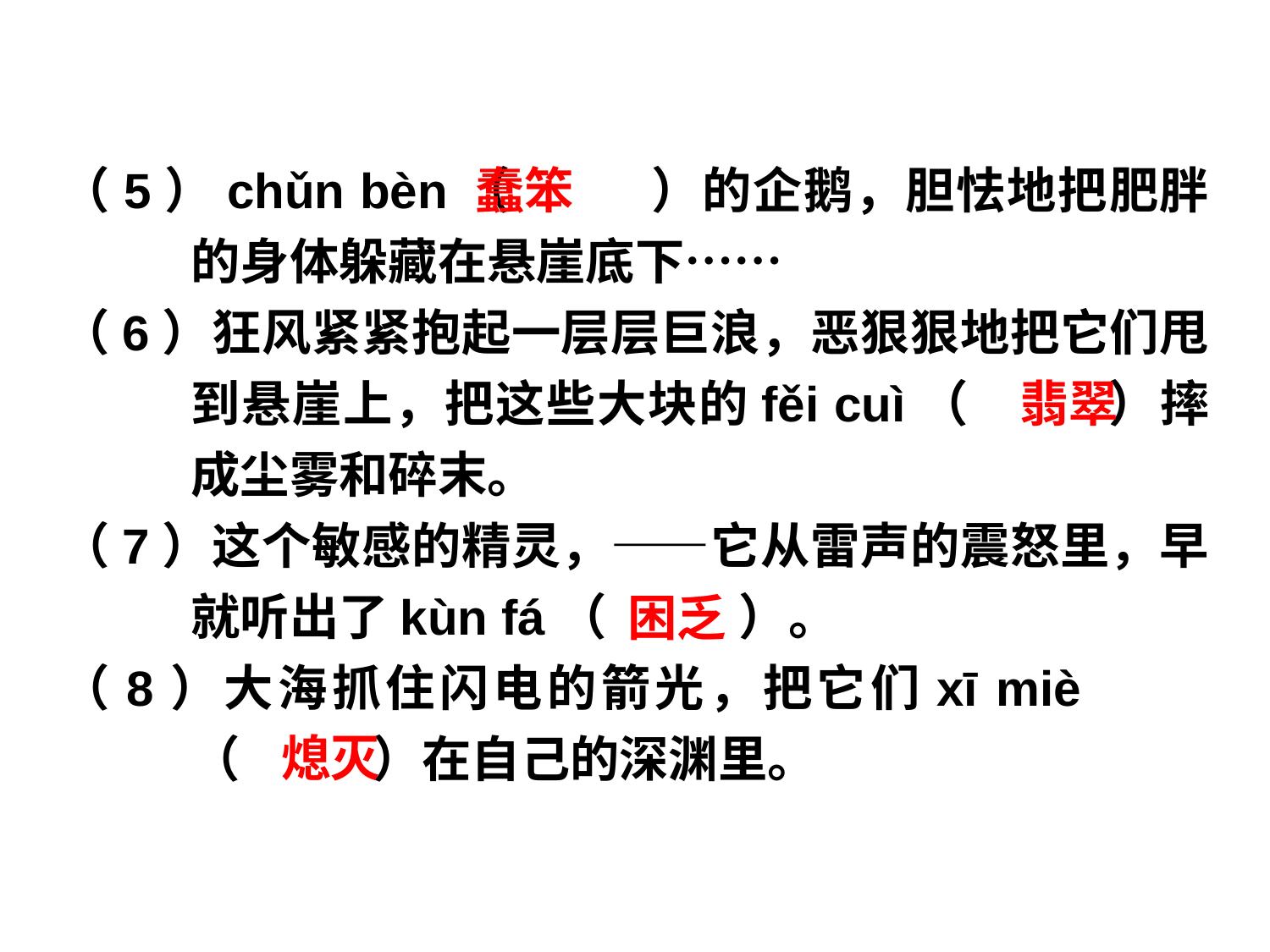

（5）chǔn bèn（　   　）的企鹅，胆怯地把肥胖的身体躲藏在悬崖底下……
（6）狂风紧紧抱起一层层巨浪，恶狠狠地把它们甩到悬崖上，把这些大块的fěi cuì（　   　）摔成尘雾和碎末。
（7）这个敏感的精灵，——它从雷声的震怒里，早就听出了kùn fá（　   　）。
（8）大海抓住闪电的箭光，把它们xī miè        （　   　）在自己的深渊里。
蠢笨
翡翠
困乏
熄灭